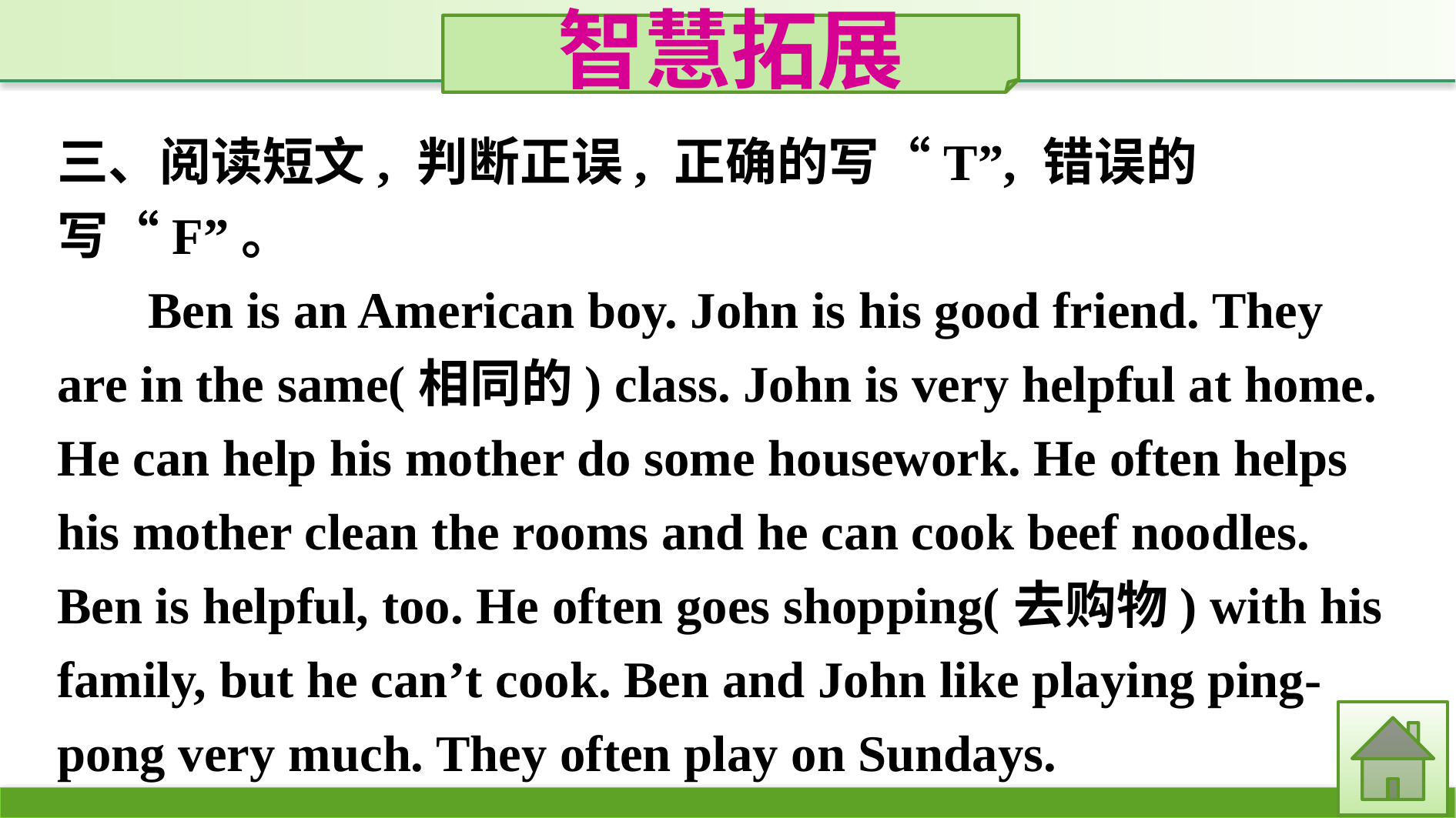

智慧拓展
三、阅读短文, 判断正误, 正确的写“T”, 错误的写“F”。
Ben is an American boy. John is his good friend. They are in the same(相同的) class. John is very helpful at home. He can help his mother do some housework. He often helps his mother clean the rooms and he can cook beef noodles. Ben is helpful, too. He often goes shopping(去购物) with his family, but he can’t cook. Ben and John like playing ping-pong very much. They often play on Sundays.